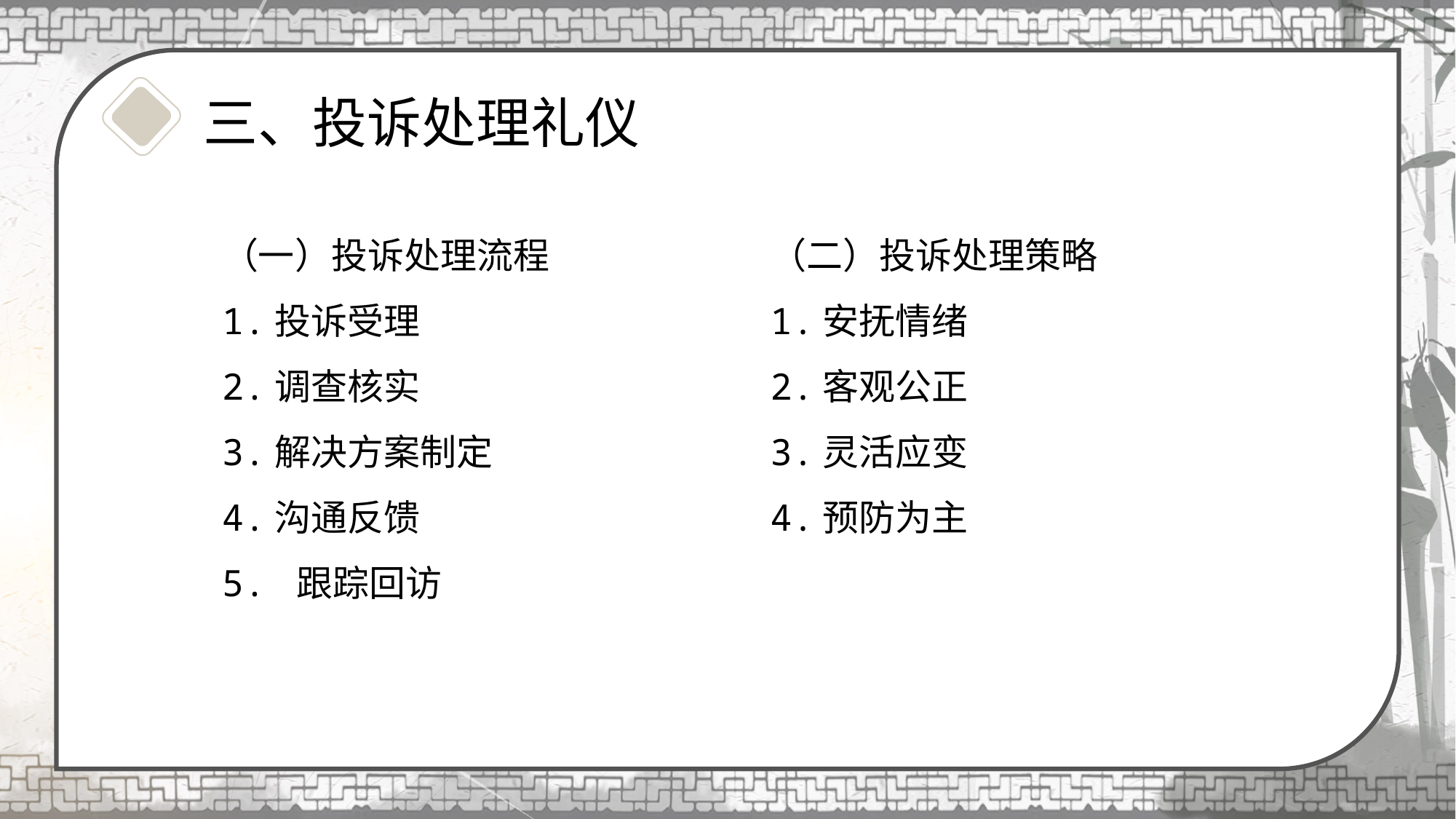

三、投诉处理礼仪
（一）投诉处理流程
1.投诉受理
2.调查核实
3.解决方案制定
4.沟通反馈
5. 跟踪回访

（二）投诉处理策略
1.安抚情绪
2.客观公正
3.灵活应变
4.预防为主